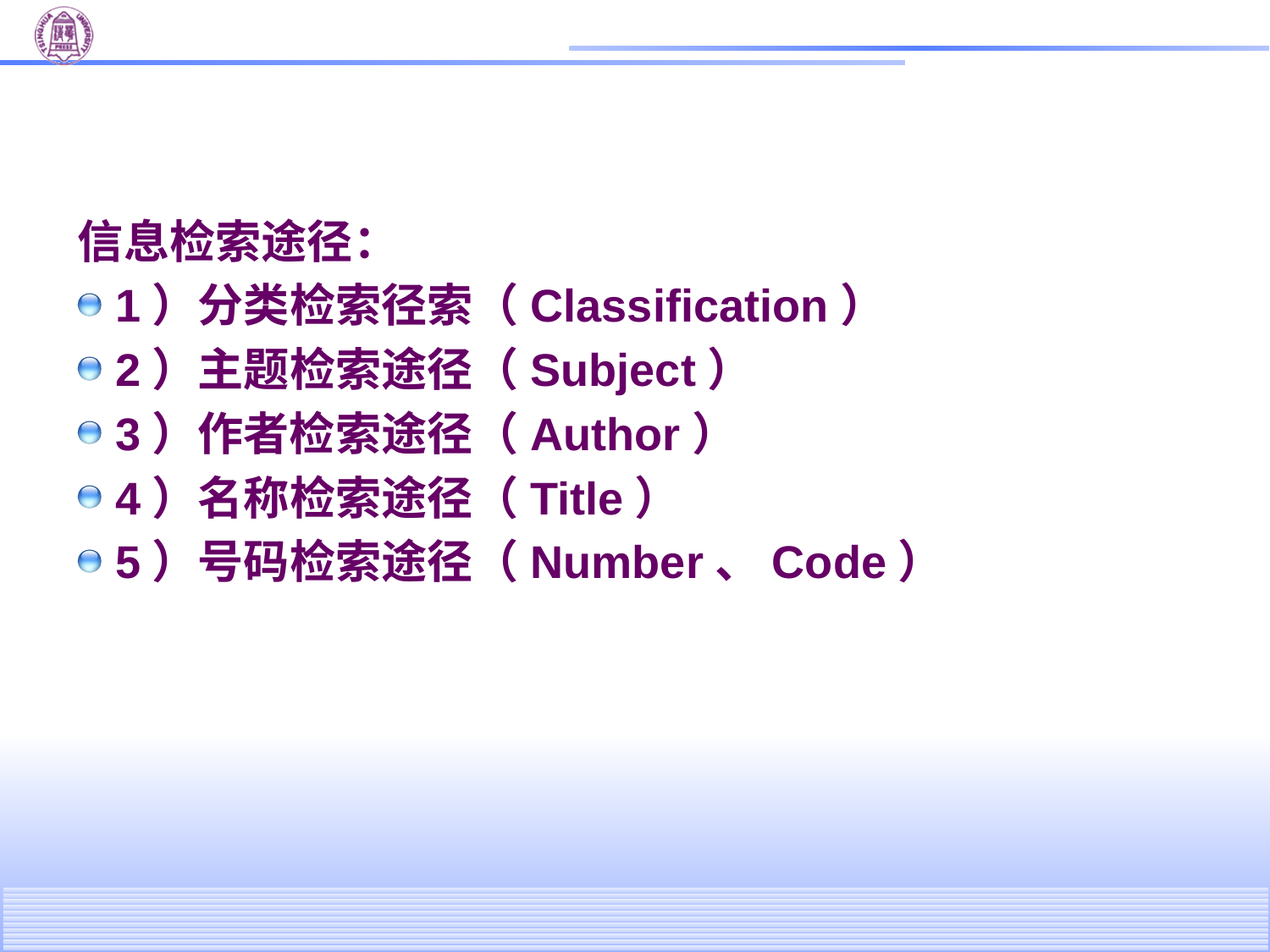

#
信息检索途径：
1）分类检索径索（Classification）
2）主题检索途径（Subject）
3）作者检索途径（Author）
4）名称检索途径（Title）
5）号码检索途径（Number、Code）